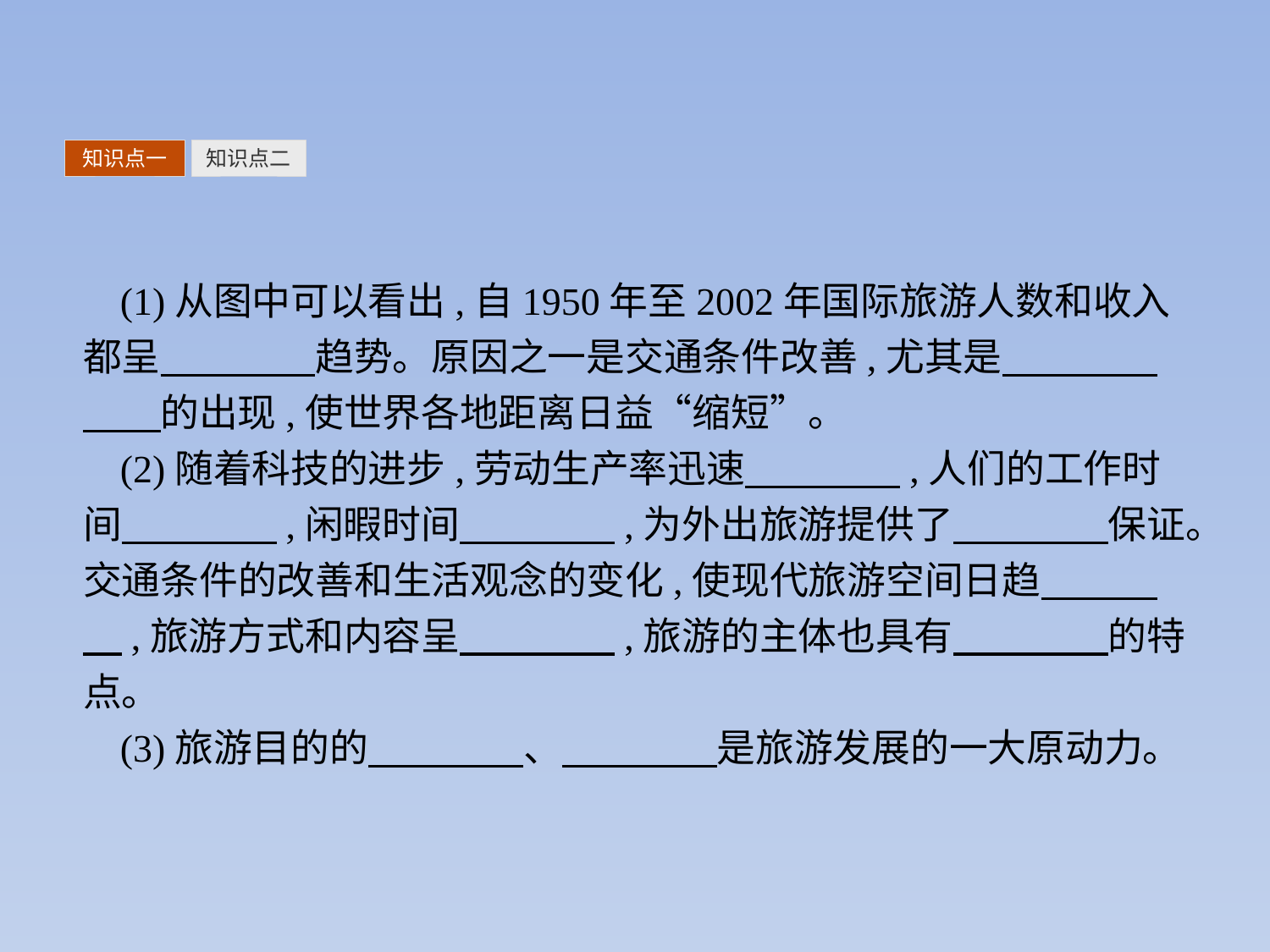

知识点一
知识点二
(1)从图中可以看出,自1950年至2002年国际旅游人数和收入都呈　　　　趋势。原因之一是交通条件改善,尤其是　　　　　　的出现,使世界各地距离日益“缩短”。
(2)随着科技的进步,劳动生产率迅速　　　　,人们的工作时间　　　　,闲暇时间　　　　,为外出旅游提供了　　　　保证。交通条件的改善和生活观念的变化,使现代旅游空间日趋　　　　,旅游方式和内容呈　　　　,旅游的主体也具有　　　　的特点。
(3)旅游目的的　　　　、　　　　是旅游发展的一大原动力。